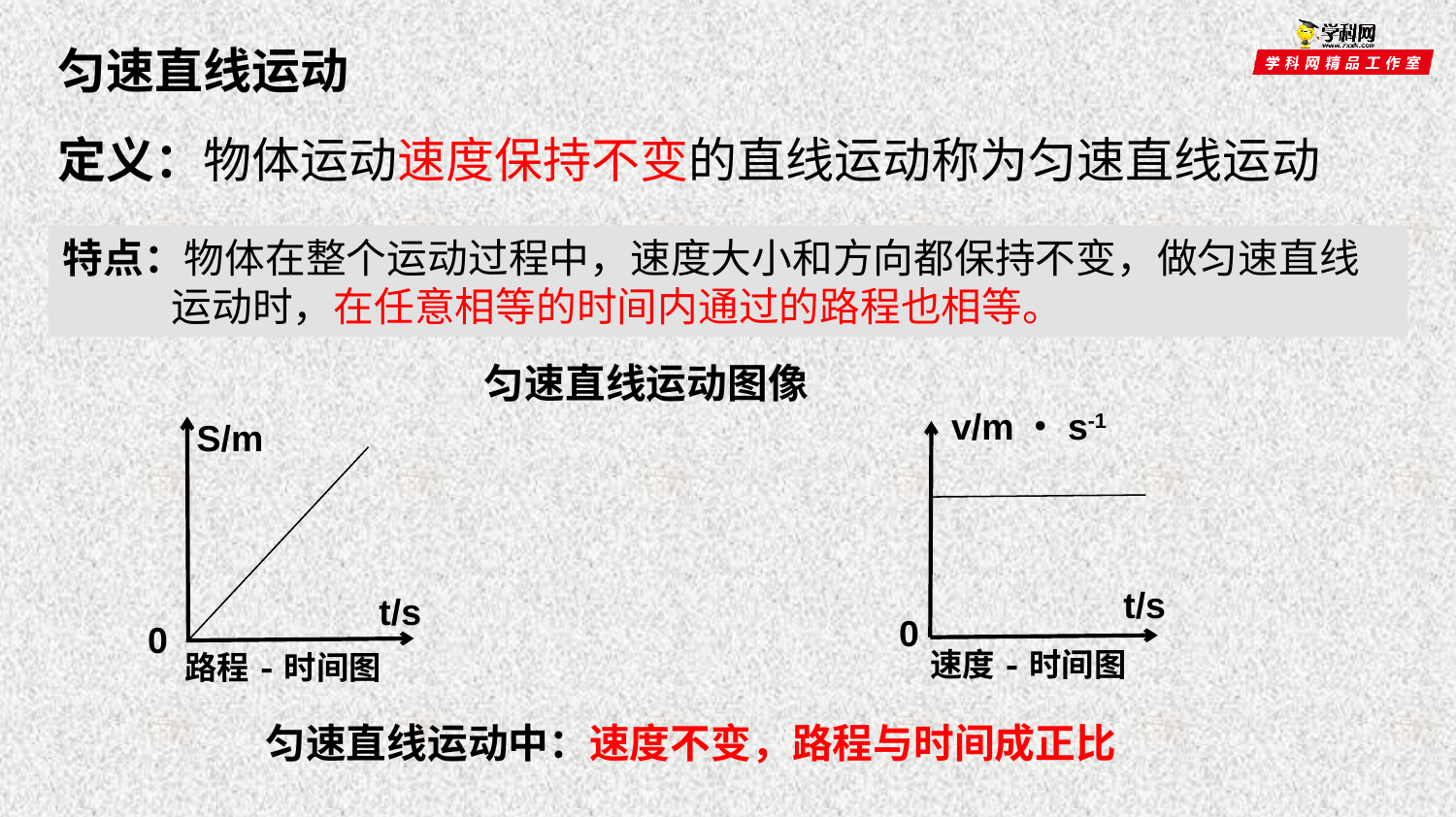

匀速直线运动
定义：物体运动速度保持不变的直线运动称为匀速直线运动
特点：物体在整个运动过程中，速度大小和方向都保持不变，做匀速直线
           运动时，在任意相等的时间内通过的路程也相等。
匀速直线运动图像
v/m・s-1
t/s
速度-时间图
0
S/m
t/s
0
路程-时间图
匀速直线运动中：速度不变，路程与时间成正比